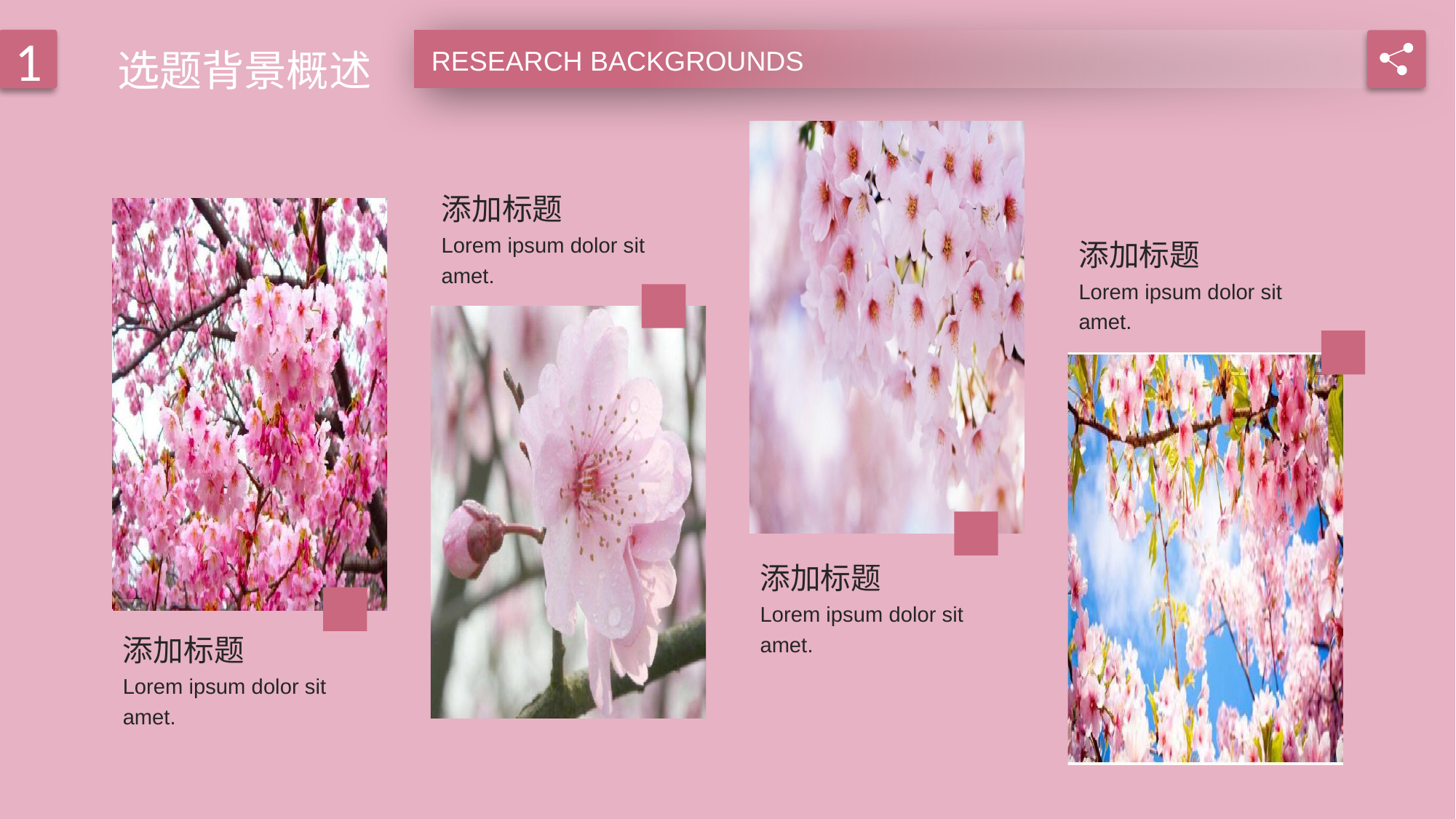

选题背景概述
1

RESEARCH BACKGROUNDS

添加标题

Lorem ipsum dolor sit amet.
添加标题
Lorem ipsum dolor sit amet.

添加标题

Lorem ipsum dolor sit amet.
添加标题
Lorem ipsum dolor sit amet.